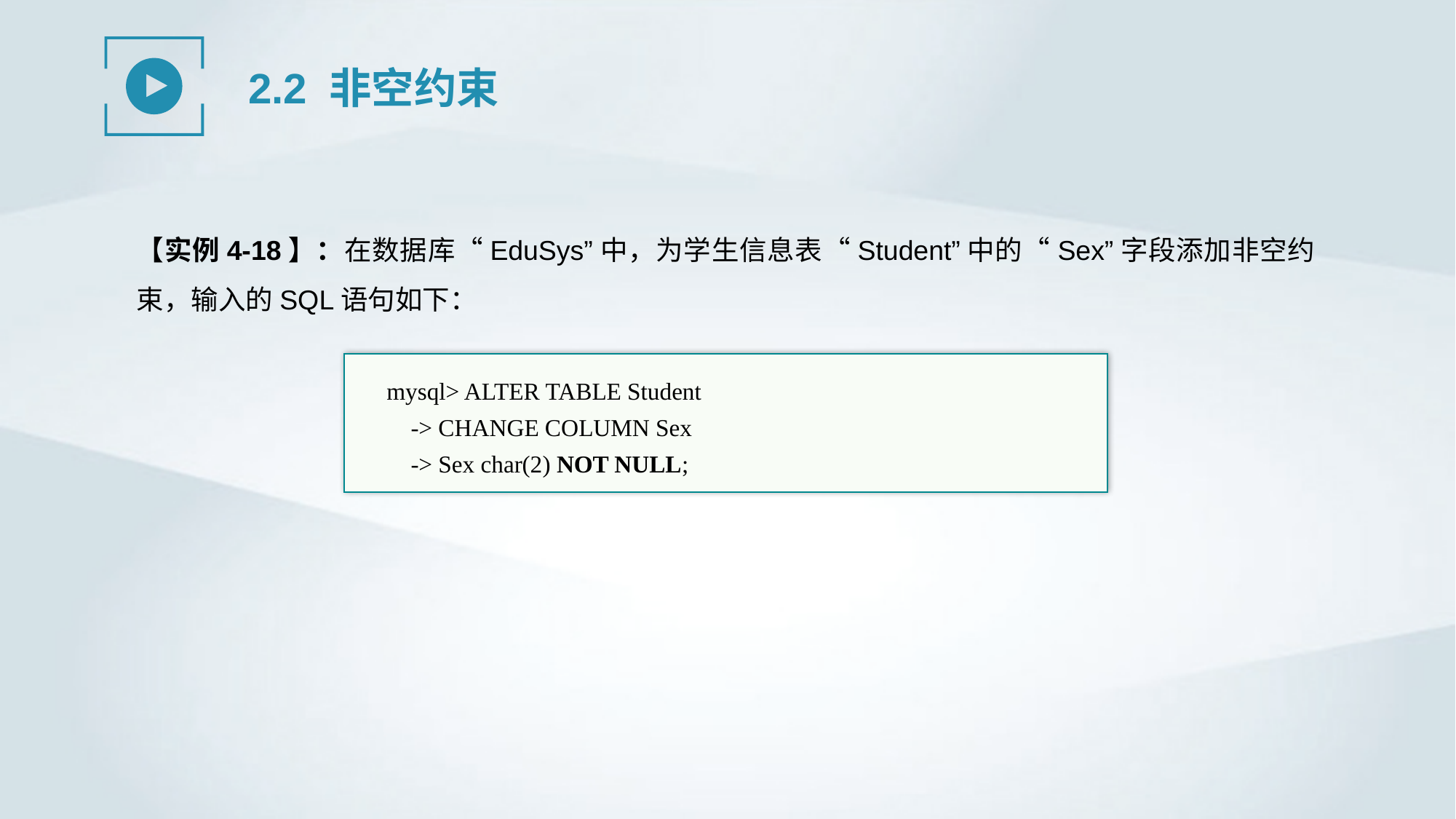

2.2 非空约束
【实例4-18】：在数据库“EduSys”中，为学生信息表“Student”中的“Sex”字段添加非空约束，输入的SQL语句如下：
mysql> ALTER TABLE Student
    -> CHANGE COLUMN Sex
    -> Sex char(2) NOT NULL;